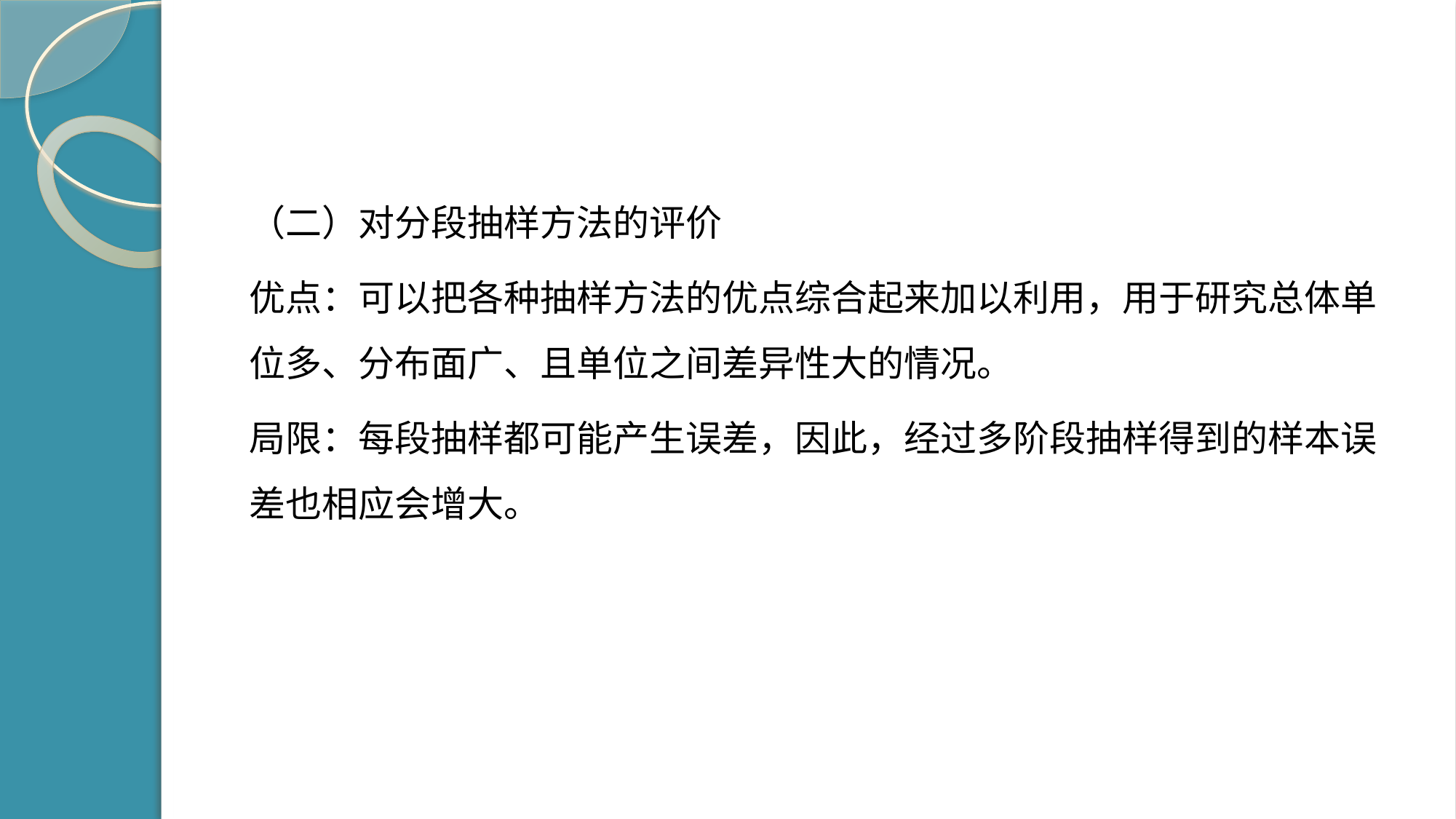

#
（二）对分段抽样方法的评价
优点：可以把各种抽样方法的优点综合起来加以利用，用于研究总体单位多、分布面广、且单位之间差异性大的情况。
局限：每段抽样都可能产生误差，因此，经过多阶段抽样得到的样本误差也相应会增大。